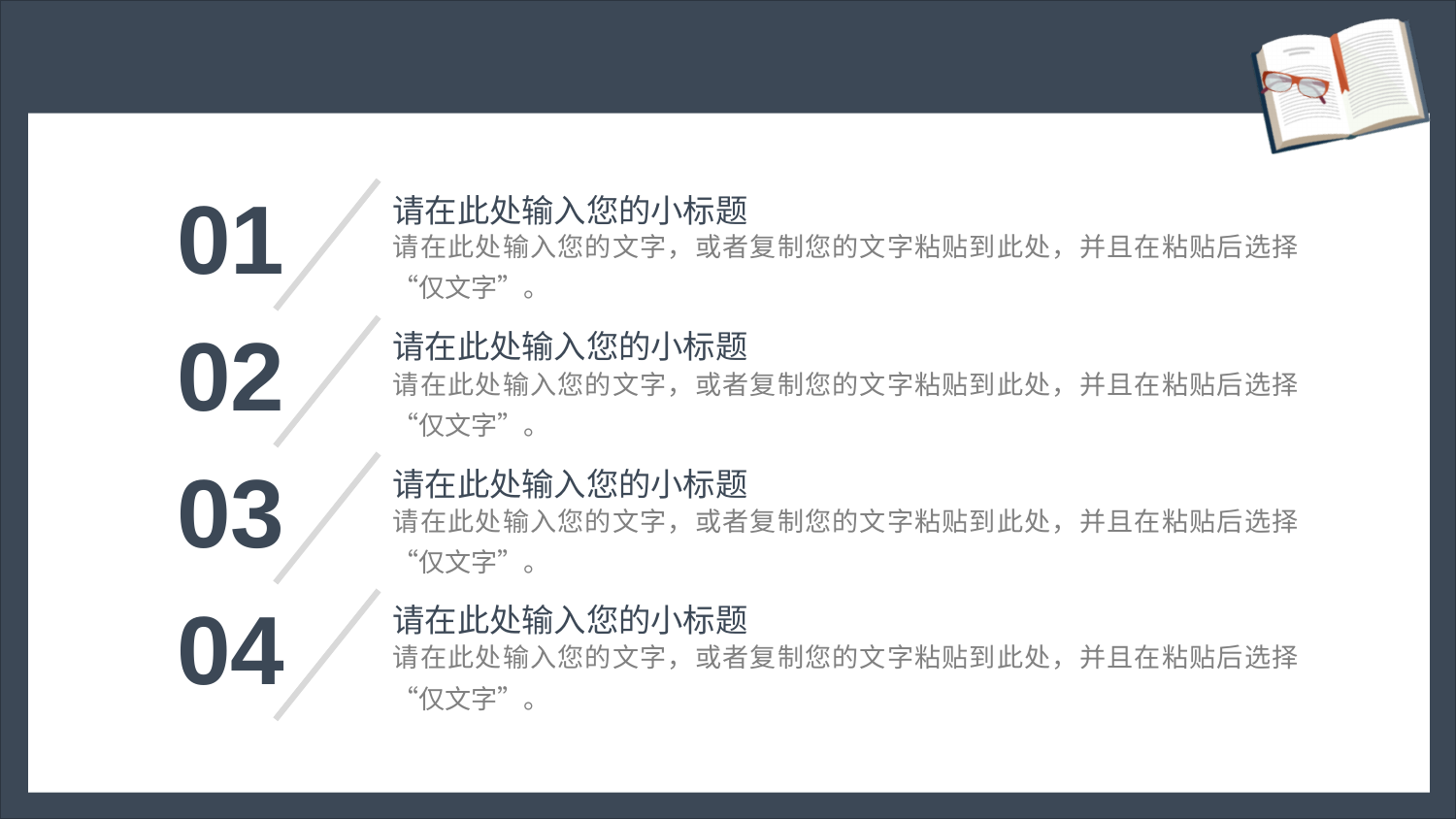

#
01
请在此处输入您的小标题
请在此处输入您的文字，或者复制您的文字粘贴到此处，并且在粘贴后选择“仅文字”。
02
请在此处输入您的小标题
请在此处输入您的文字，或者复制您的文字粘贴到此处，并且在粘贴后选择“仅文字”。
03
请在此处输入您的小标题
请在此处输入您的文字，或者复制您的文字粘贴到此处，并且在粘贴后选择“仅文字”。
04
请在此处输入您的小标题
请在此处输入您的文字，或者复制您的文字粘贴到此处，并且在粘贴后选择“仅文字”。